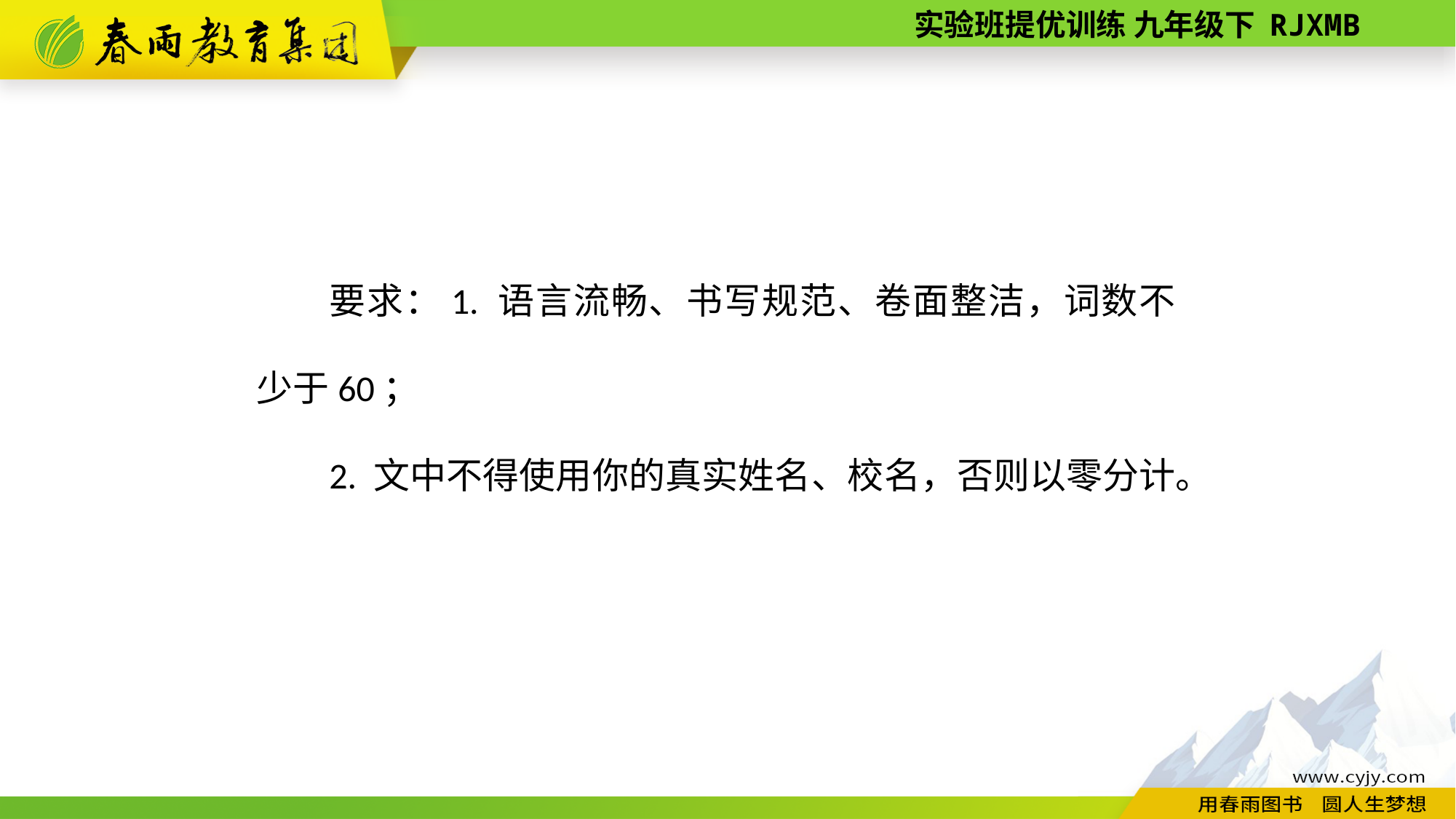

要求：1. 语言流畅、书写规范、卷面整洁，词数不少于60；
2. 文中不得使用你的真实姓名、校名，否则以零分计。